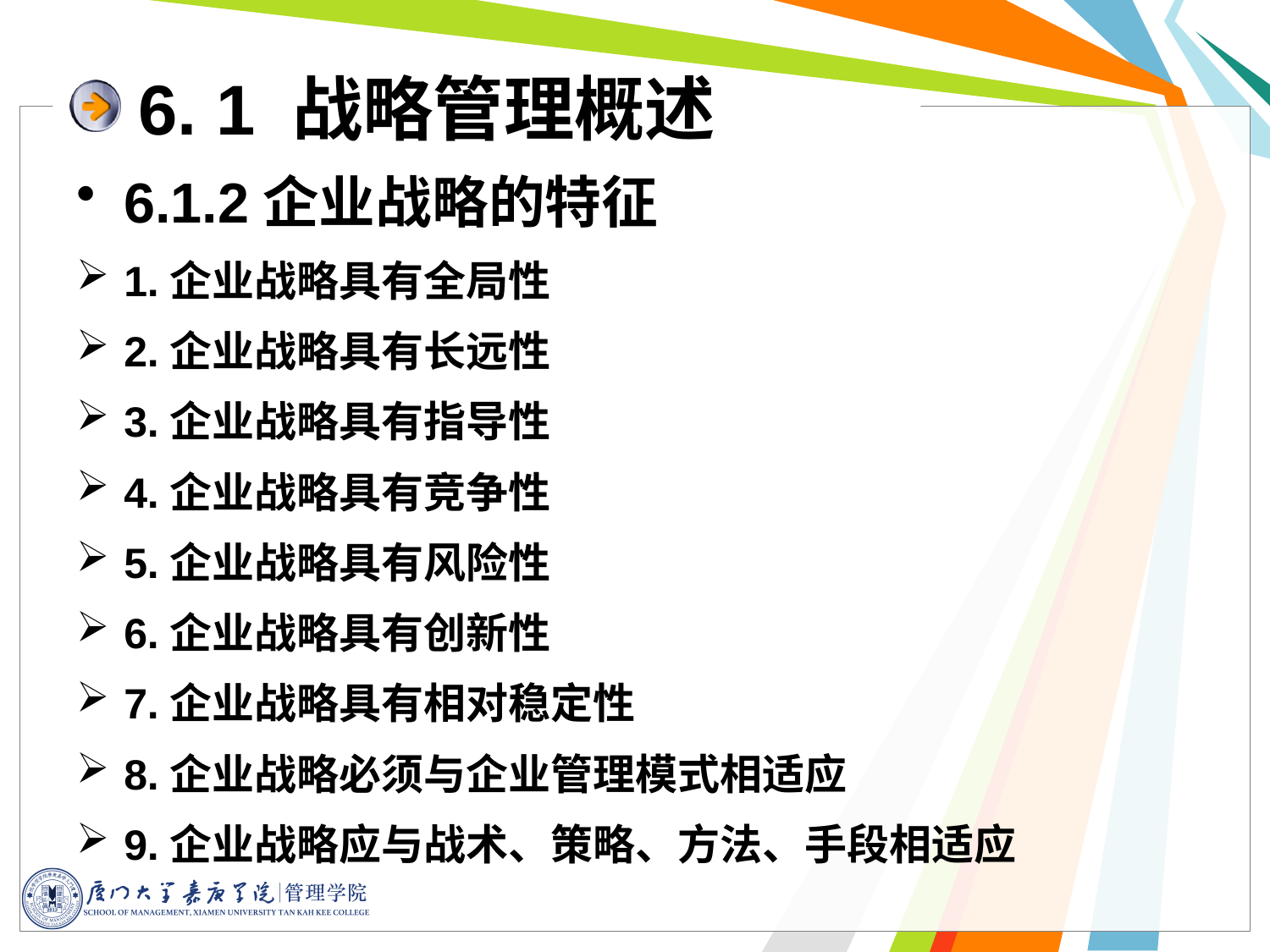

6. 1 战略管理概述
6.1.2企业战略的特征
1.企业战略具有全局性
2.企业战略具有长远性
3.企业战略具有指导性
4.企业战略具有竞争性
5.企业战略具有风险性
6.企业战略具有创新性
7.企业战略具有相对稳定性
8.企业战略必须与企业管理模式相适应
9.企业战略应与战术、策略、方法、手段相适应